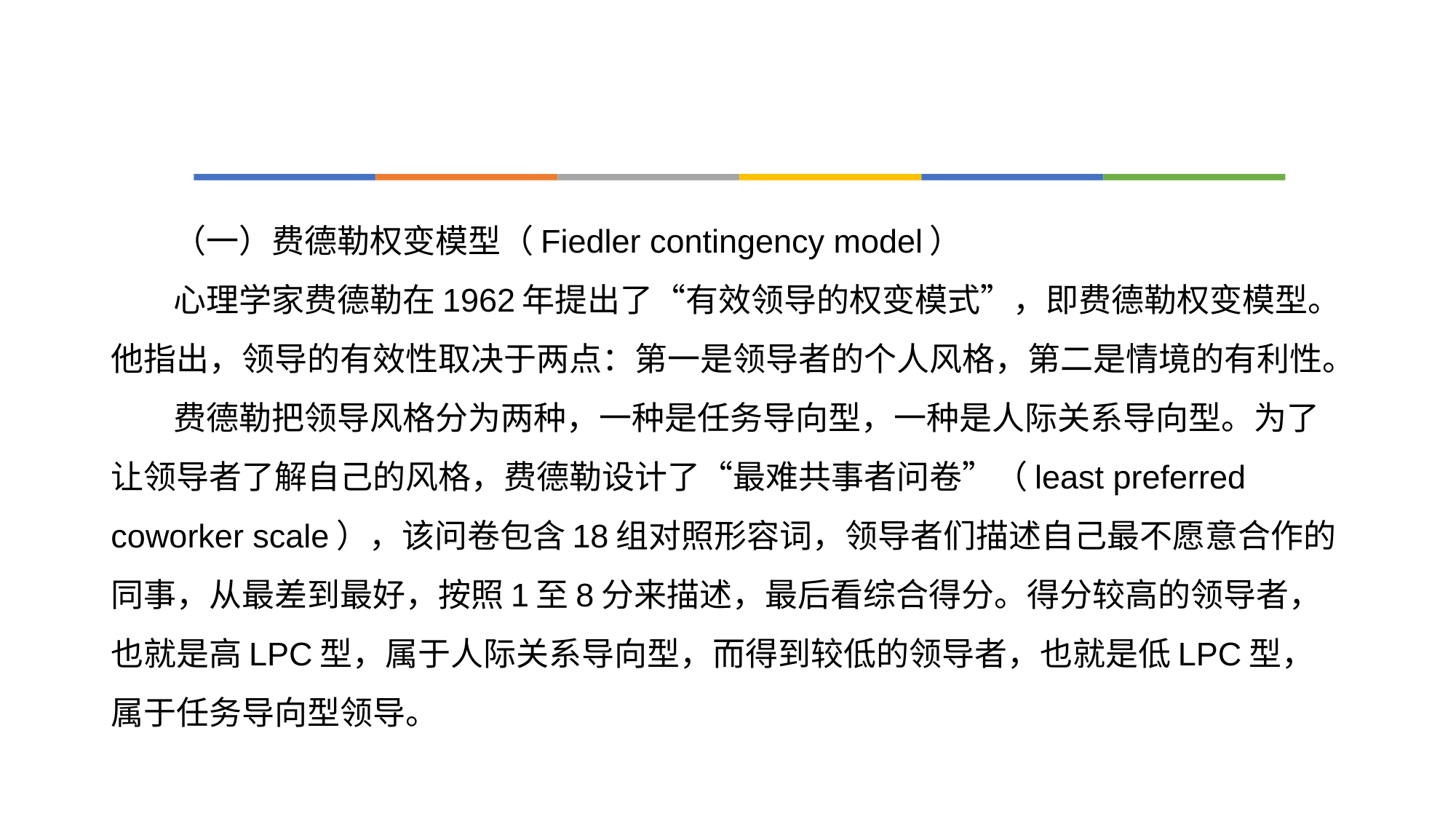

#
（一）费德勒权变模型（Fiedler contingency model）
心理学家费德勒在1962年提出了“有效领导的权变模式”，即费德勒权变模型。他指出，领导的有效性取决于两点：第一是领导者的个人风格，第二是情境的有利性。
费德勒把领导风格分为两种，一种是任务导向型，一种是人际关系导向型。为了让领导者了解自己的风格，费德勒设计了“最难共事者问卷”（least preferred coworker scale），该问卷包含18组对照形容词，领导者们描述自己最不愿意合作的同事，从最差到最好，按照1至8分来描述，最后看综合得分。得分较高的领导者，也就是高LPC型，属于人际关系导向型，而得到较低的领导者，也就是低LPC型，属于任务导向型领导。